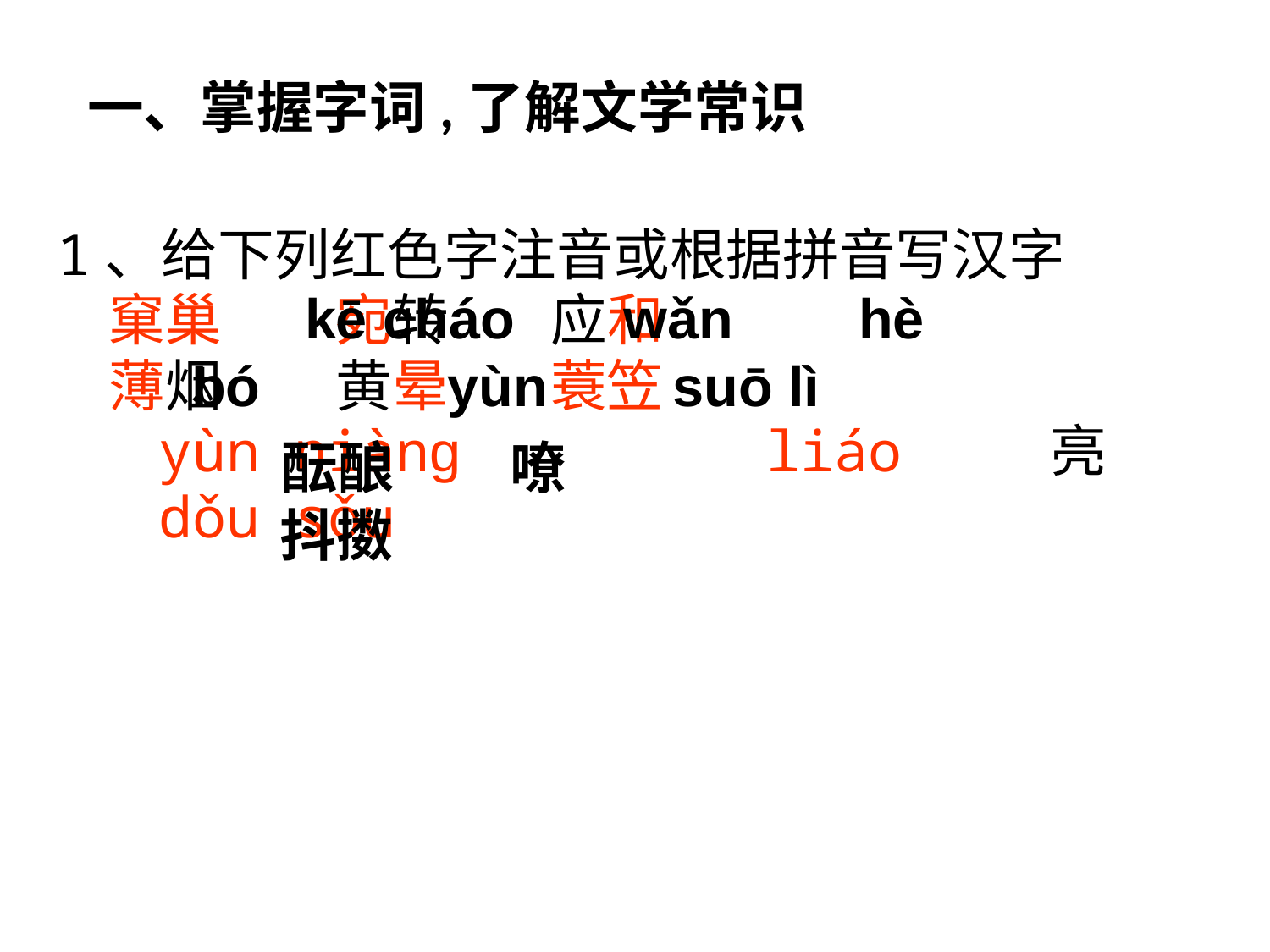

一、掌握字词,了解文学常识
1、给下列红色字注音或根据拼音写汉字
   窠巢         宛转        应和
   薄烟         黄晕        蓑笠
   yùn niàng         liáo    亮
   dǒu sǒu
       kē cháo       wǎn        hè
      bó            yùn        suō lì
            酝酿         嘹
          抖擞